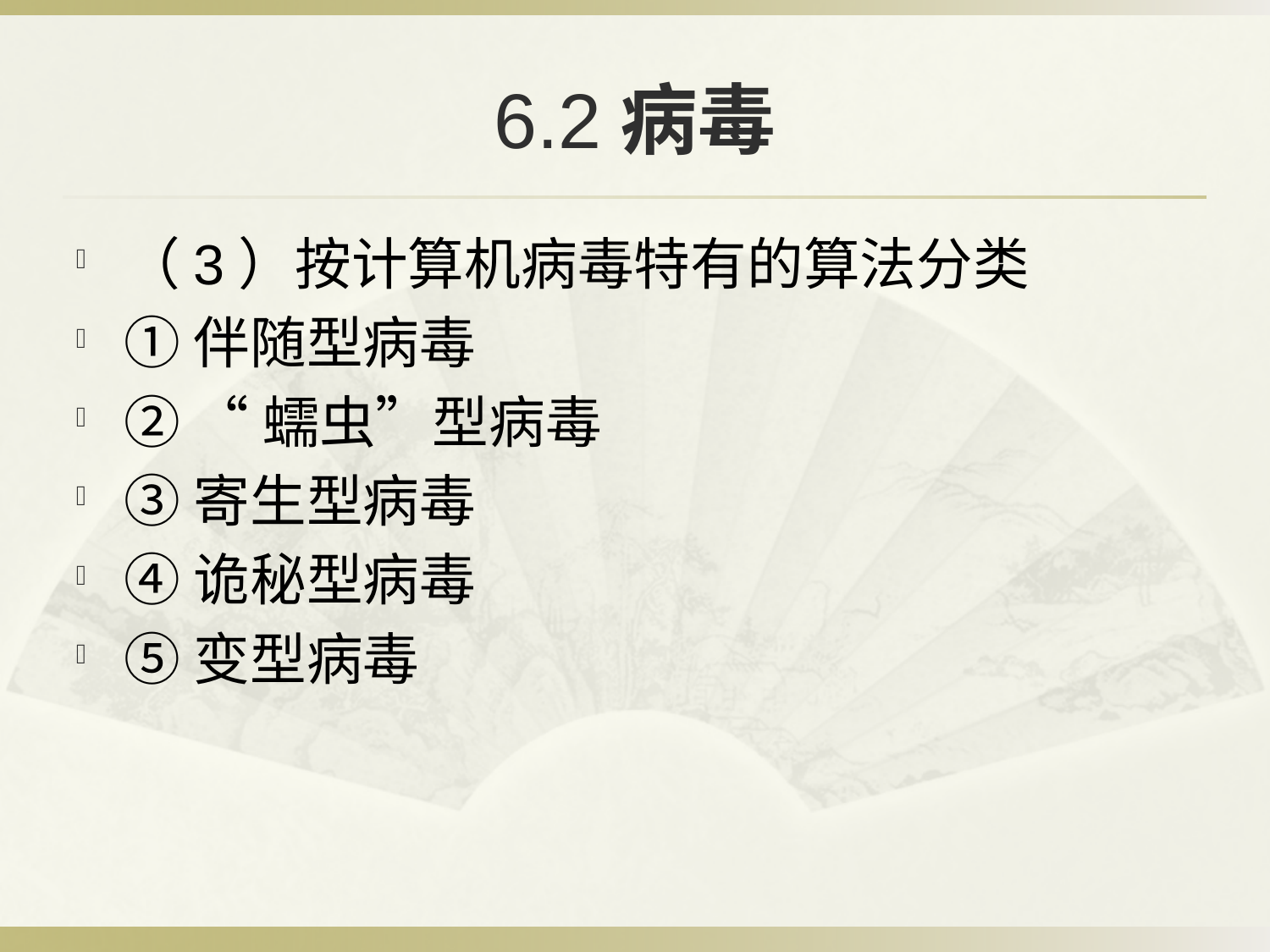

# 6.2病毒
（3）按计算机病毒特有的算法分类
①伴随型病毒
② “蠕虫”型病毒
③寄生型病毒
④诡秘型病毒
⑤变型病毒